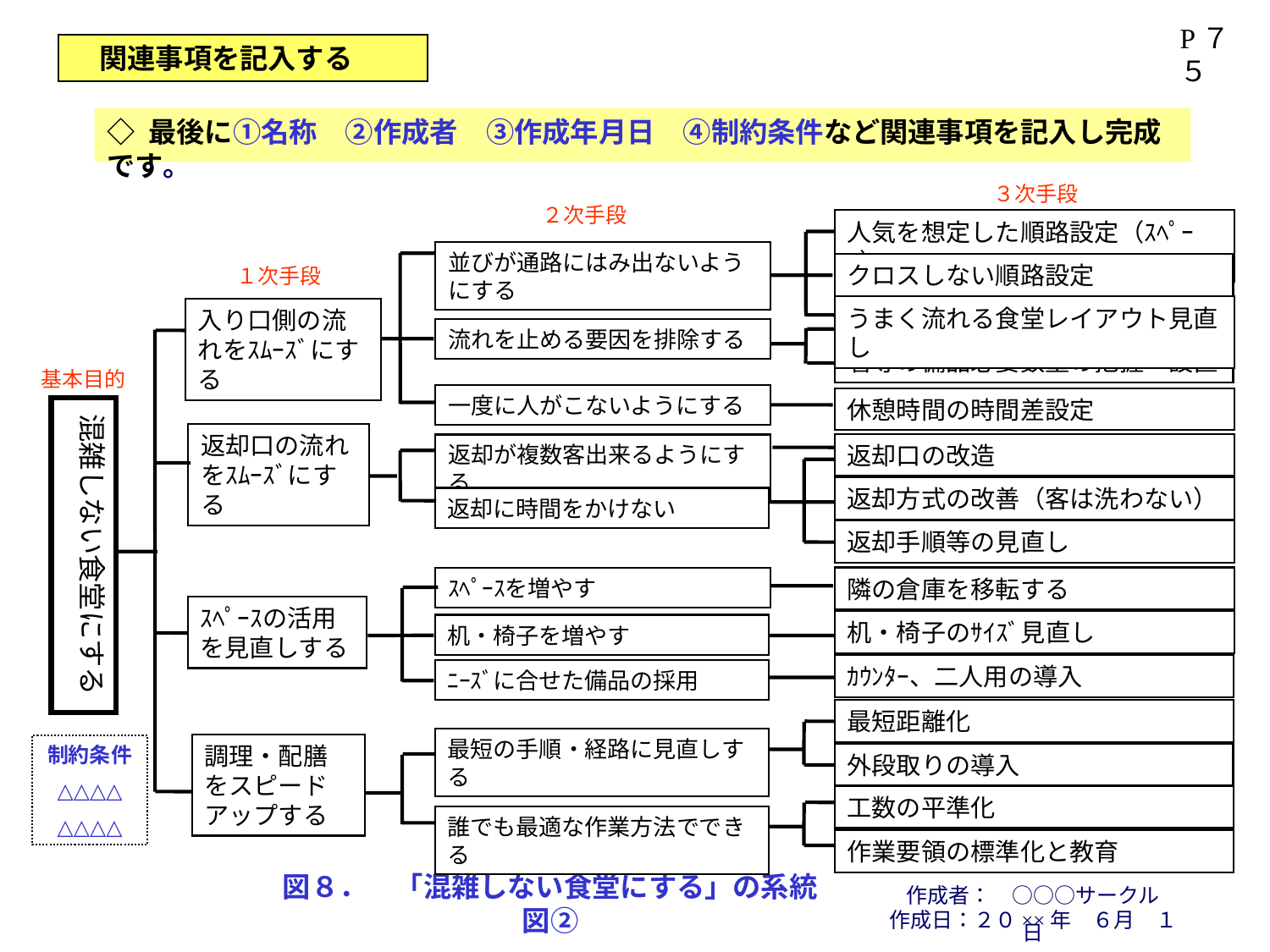

P７５
　関連事項を記入する
◇ 最後に①名称　②作成者　③作成年月日　④制約条件など関連事項を記入し完成です。
３次手段
２次手段
人気を想定した順路設定（ｽﾍﾟｰｽ）

並びが通路にはみ出ないようにする

クロスしない順路設定
１次手段

うまく流れる食堂レイアウト見直し
入り口側の流れをｽﾑｰｽﾞにする

流れを止める要因を排除する

箸等の備品必要数量の把握・設置

基本目的

一度に人がこないようにする
休憩時間の時間差設定
混雑しない食堂にする

返却口の流れをｽﾑｰｽﾞにする
返却口の改造
返却が複数客出来るようにする

返却方式の改善（客は洗わない）
返却に時間をかけない

返却手順等の見直し

隣の倉庫を移転する
ｽﾍﾟｰｽを増やす

ｽﾍﾟｰｽの活用を見直しする
机・椅子のｻｲｽﾞ見直し
机・椅子を増やす

ｶｳﾝﾀｰ、二人用の導入
ﾆｰｽﾞに合せた備品の採用

最短距離化

最短の手順・経路に見直しする
調理・配膳をスピードアップする
制約条件
△△△△
△△△△
外段取りの導入

工数の平準化

誰でも最適な作業方法でできる

作業要領の標準化と教育

図８．　「混雑しない食堂にする」の系統図②
作成者：　○○○サークル
作成日：２０××年　６月　１日